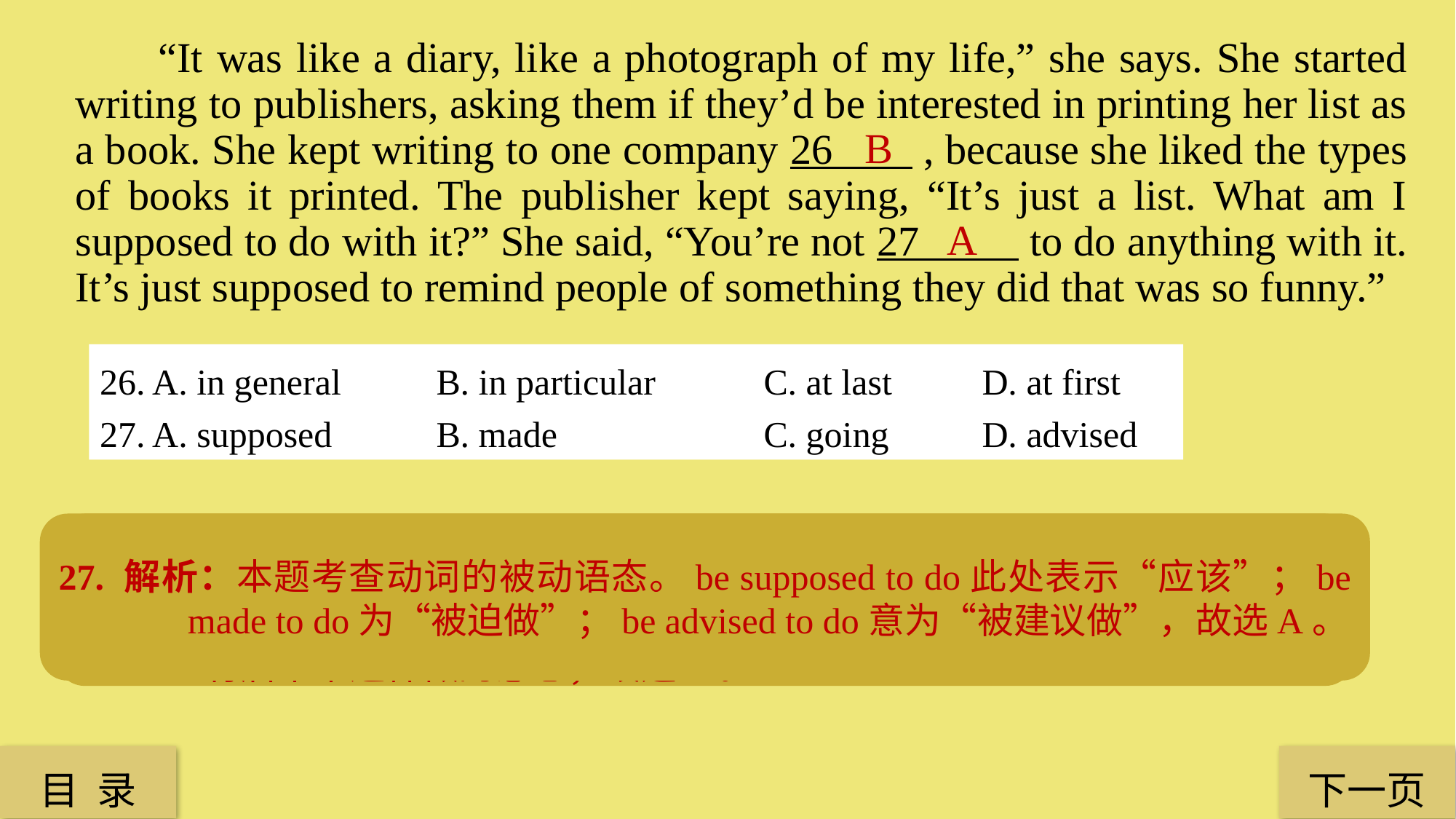

“It was like a diary, like a photograph of my life,” she says. She started writing to publishers, asking them if they’d be interested in printing her list as a book. She kept writing to one company 26        , because she liked the types of books it printed. The publisher kept saying, “It’s just a list. What am I supposed to do with it?” She said, “You’re not 27          to do anything with it. It’s just supposed to remind people of something they did that was so funny.”
B
A
26. A. in general	 B. in particular	 C. at last	 D. at first
27. A. supposed 	 B. made 		 C. going 	 D. advised
27. 解析：本题考查动词的被动语态。be supposed to do此处表示“应该”；be made to do为“被迫做”；be advised to do意为“被建议做”，故选A。
26. 解析：本题考查介词短语。in particular意为“尤其，特别”，此处指她专门向一家公司投稿。in general意为“总的说来”，用于对事物的评价；at last意为“最后”，说明的是最终的结果，at first意为“起初”，含有后来不这样做的意思；故选B。